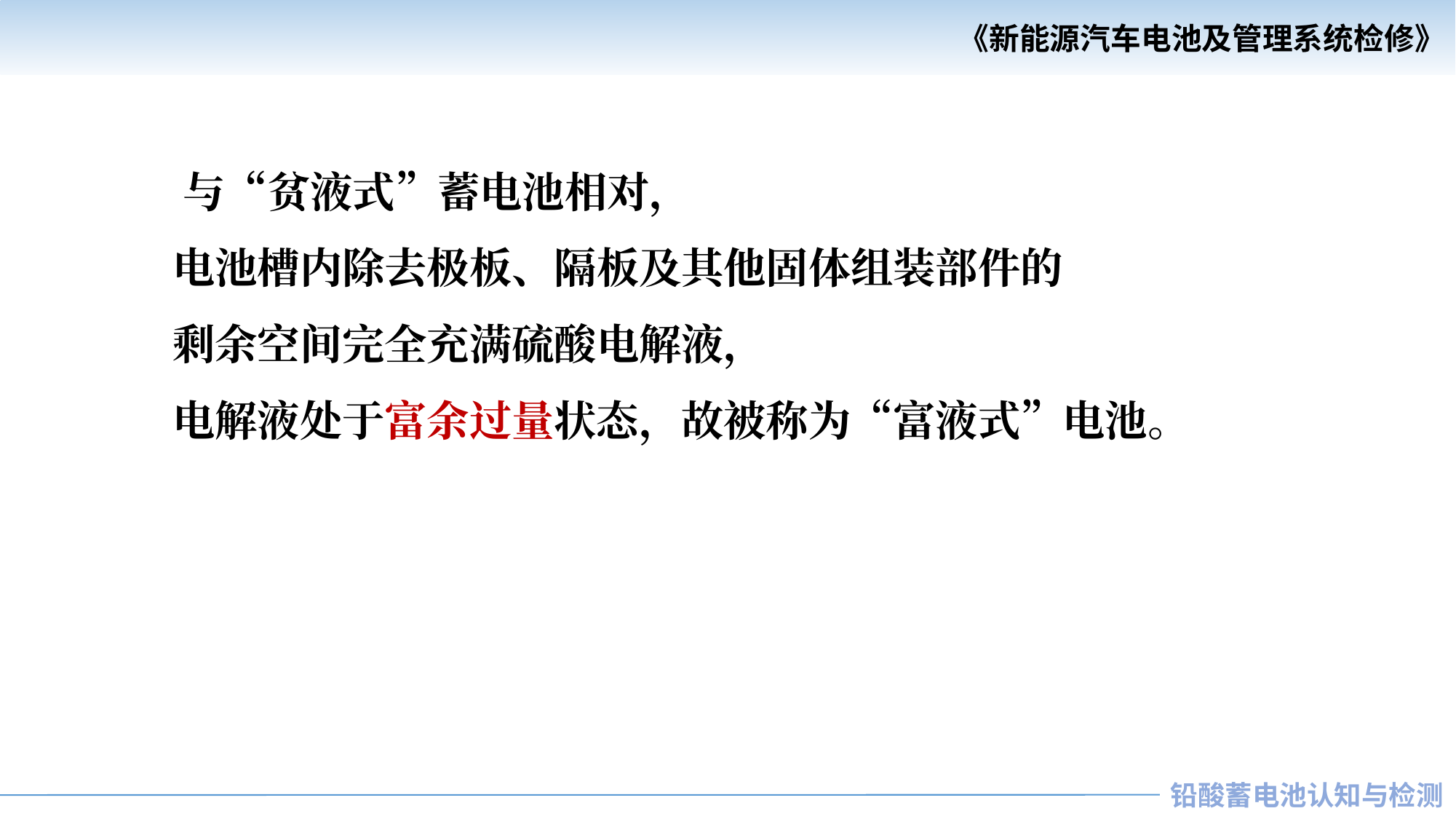

与“贫液式”蓄电池相对，
 电池槽内除去极板、隔板及其他固体组装部件的
 剩余空间完全充满硫酸电解液，
 电解液处于富余过量状态，故被称为“富液式”电池。